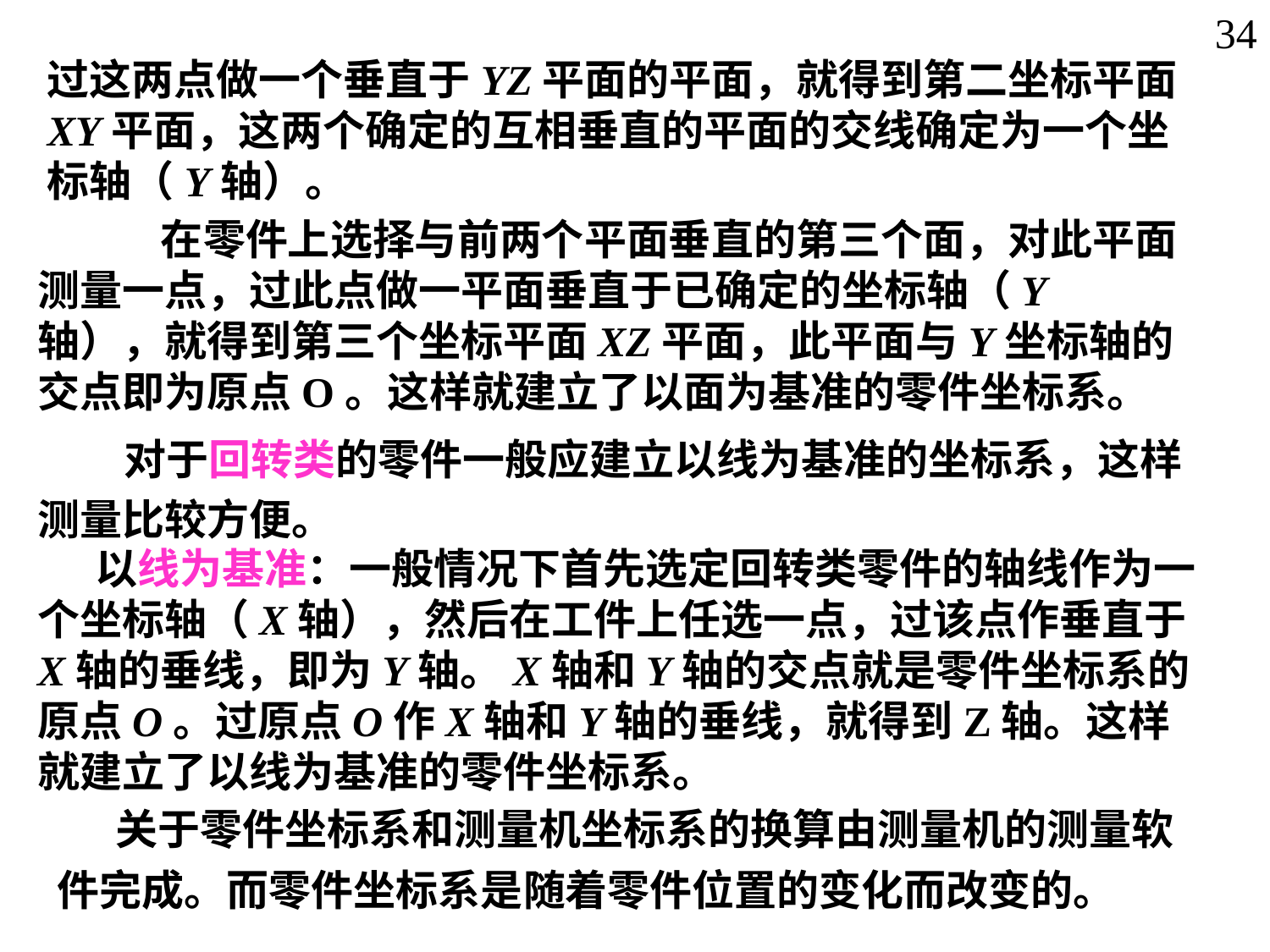

34
过这两点做一个垂直于YZ平面的平面，就得到第二坐标平面XY平面，这两个确定的互相垂直的平面的交线确定为一个坐标轴（Y轴）。
        在零件上选择与前两个平面垂直的第三个面，对此平面测量一点，过此点做一平面垂直于已确定的坐标轴（Y轴），就得到第三个坐标平面XZ平面，此平面与Y坐标轴的交点即为原点O。这样就建立了以面为基准的零件坐标系。
        对于回转类的零件一般应建立以线为基准的坐标系，这样测量比较方便。
     以线为基准：一般情况下首先选定回转类零件的轴线作为一个坐标轴（X轴），然后在工件上任选一点，过该点作垂直于X轴的垂线，即为Y轴。X轴和Y轴的交点就是零件坐标系的原点O。过原点O作X轴和Y轴的垂线，就得到Z轴。这样就建立了以线为基准的零件坐标系。
     关于零件坐标系和测量机坐标系的换算由测量机的测量软件完成。而零件坐标系是随着零件位置的变化而改变的。